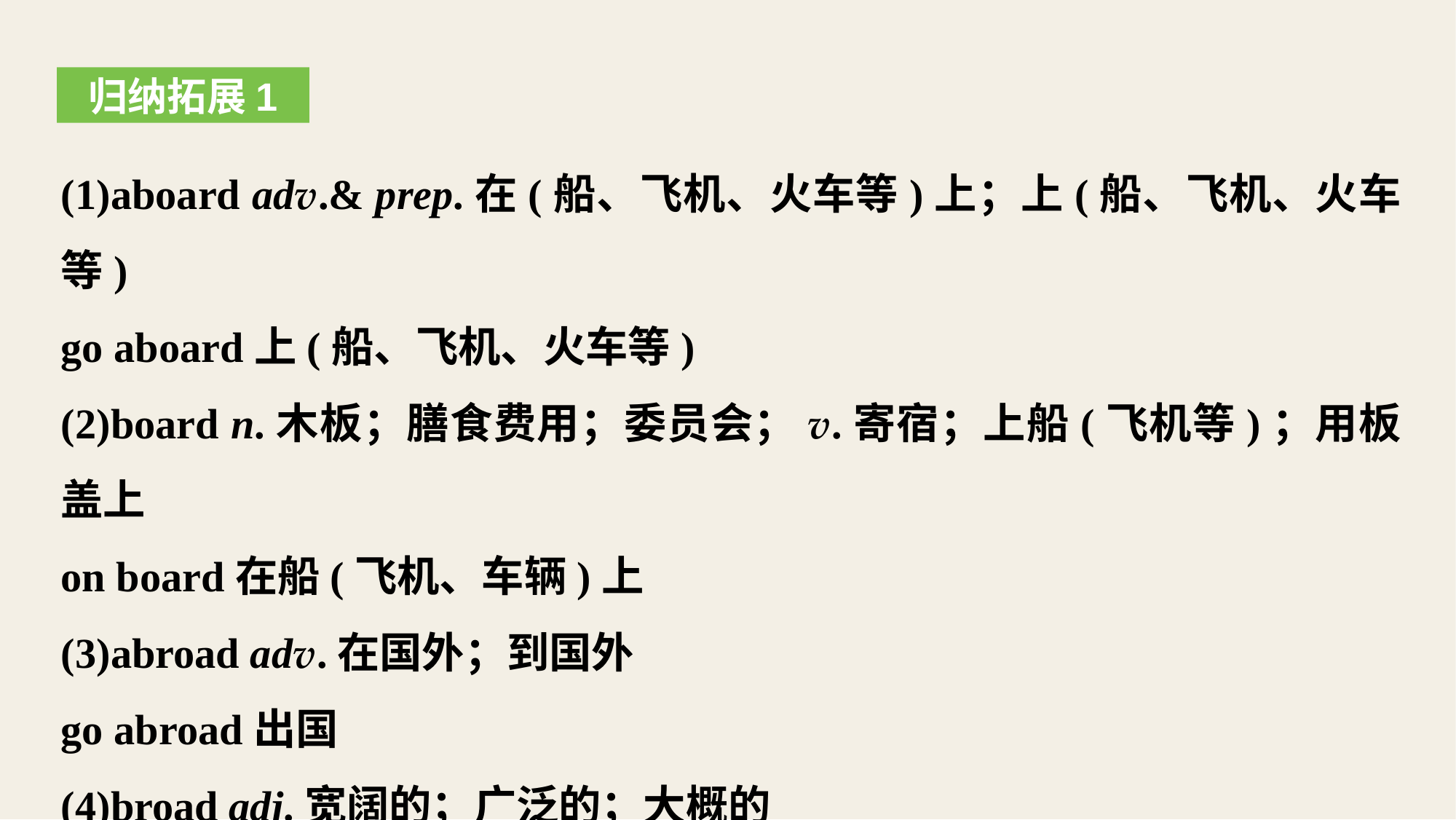

归纳拓展1
(1)aboard adv.& prep.在(船、飞机、火车等)上；上(船、飞机、火车等)
go aboard上(船、飞机、火车等)
(2)board n.木板；膳食费用；委员会；v.寄宿；上船(飞机等)；用板盖上
on board在船(飞机、车辆)上
(3)abroad adv.在国外；到国外
go abroad出国
(4)broad adj.宽阔的；广泛的；大概的